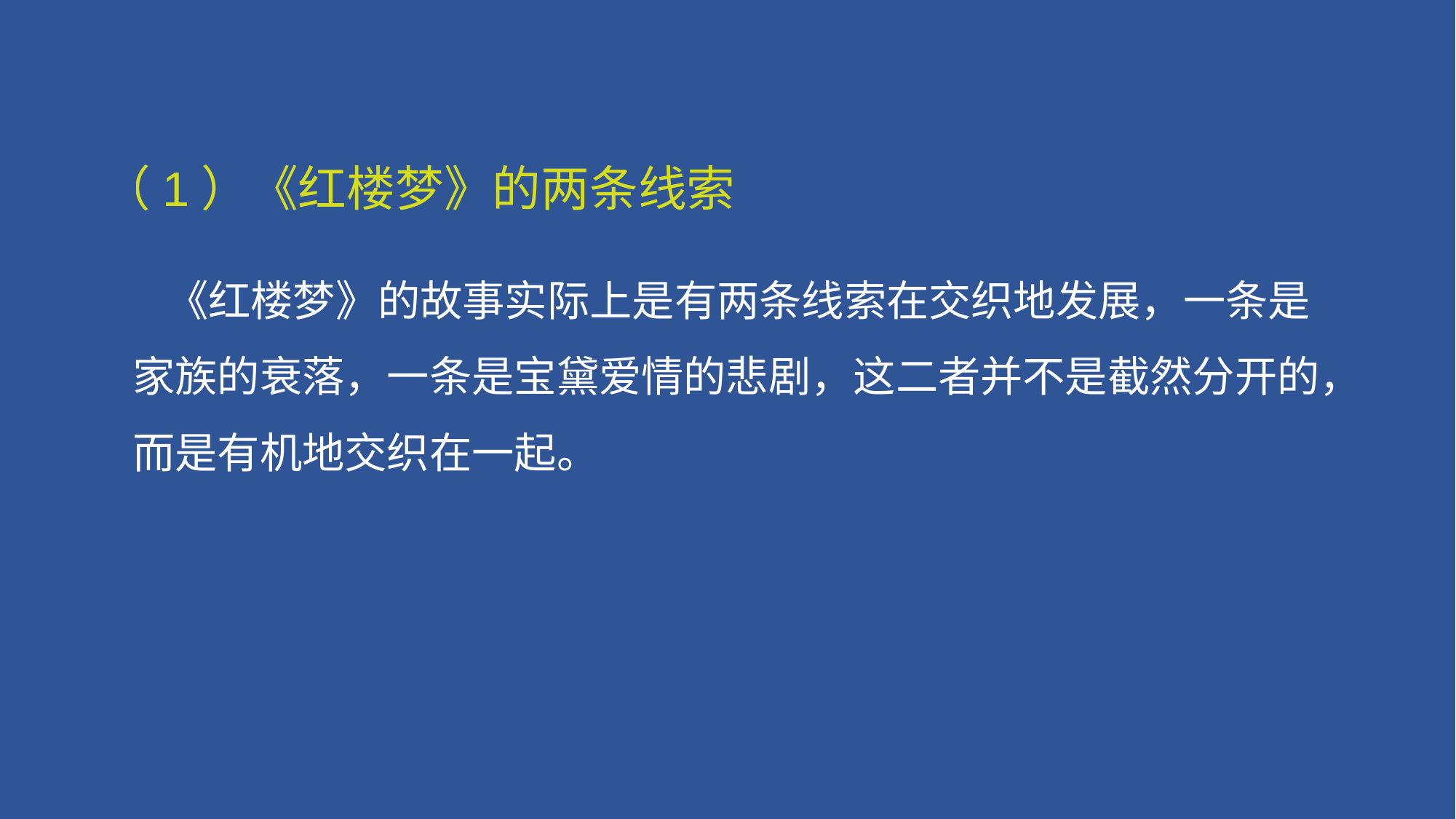

（1）《红楼梦》的两条线索
   《红楼梦》的故事实际上是有两条线索在交织地发展，一条是家族的衰落，一条是宝黛爱情的悲剧，这二者并不是截然分开的，而是有机地交织在一起。